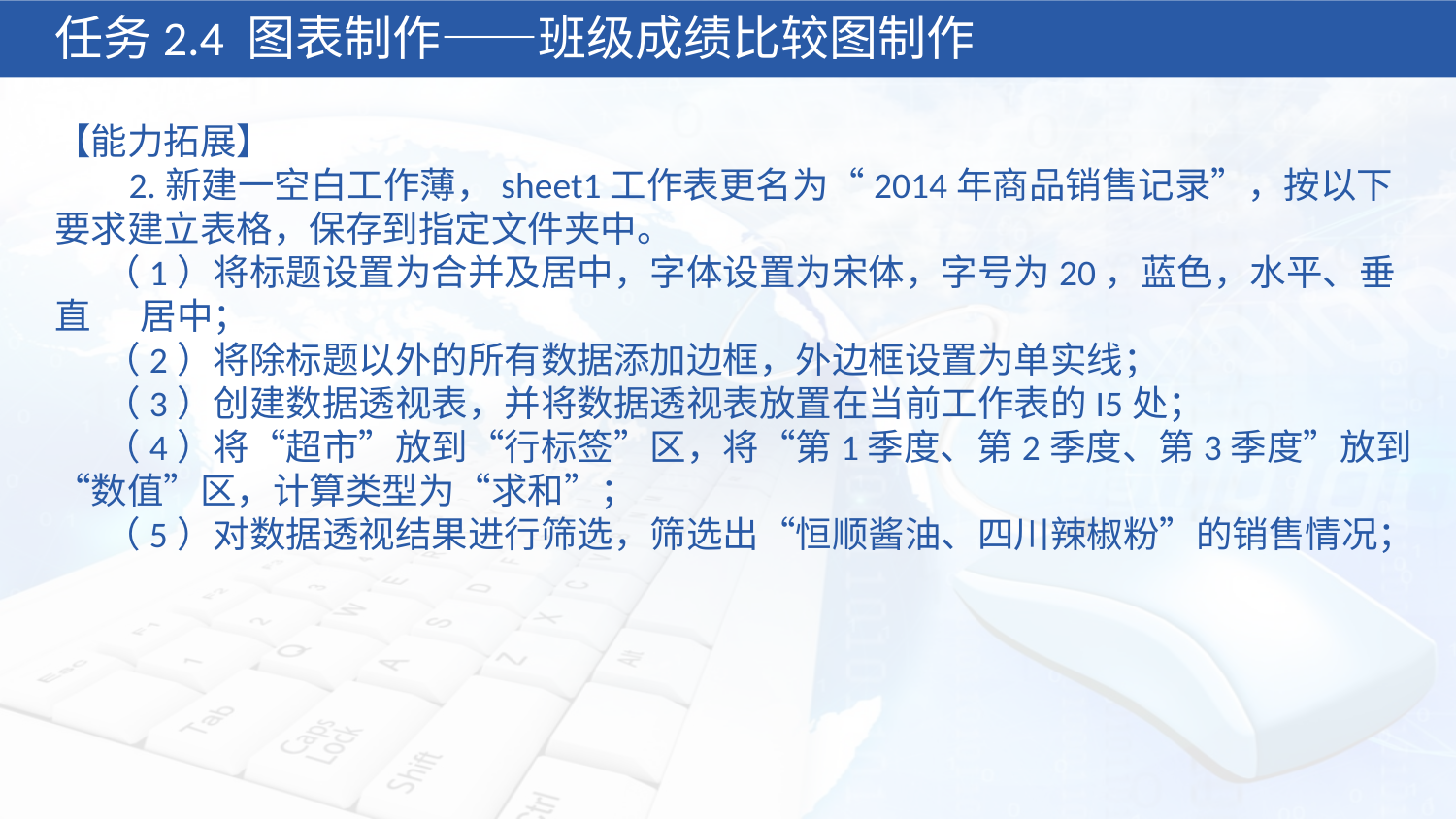

任务2.4 图表制作——班级成绩比较图制作
【能力拓展】
         2.新建一空白工作薄，sheet1工作表更名为“2014年商品销售记录”，按以下要求建立表格，保存到指定文件夹中。
     （1）将标题设置为合并及居中，字体设置为宋体，字号为20，蓝色，水平、垂直      居中；
     （2）将除标题以外的所有数据添加边框，外边框设置为单实线；
     （3）创建数据透视表，并将数据透视表放置在当前工作表的I5处；
     （4）将“超市”放到“行标签”区，将“第1季度、第2季度、第3季度”放到 “数值”区，计算类型为“求和”；
     （5）对数据透视结果进行筛选，筛选出“恒顺酱油、四川辣椒粉”的销售情况；